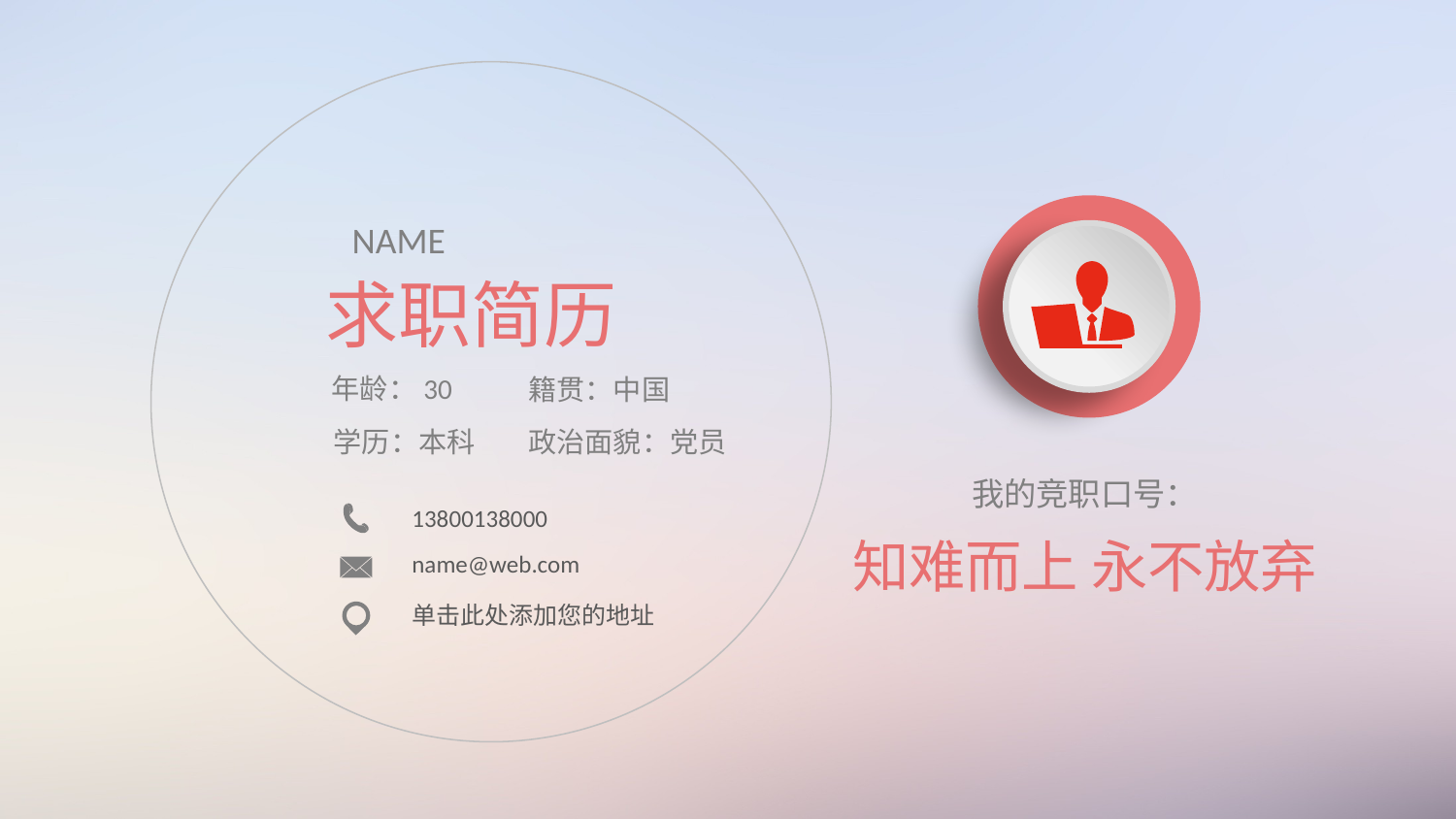

NAME
求职简历
年龄：30
籍贯：中国
学历：本科
政治面貌：党员
13800138000

name@web.com

单击此处添加您的地址

我的竞职口号：
知难而上 永不放弃